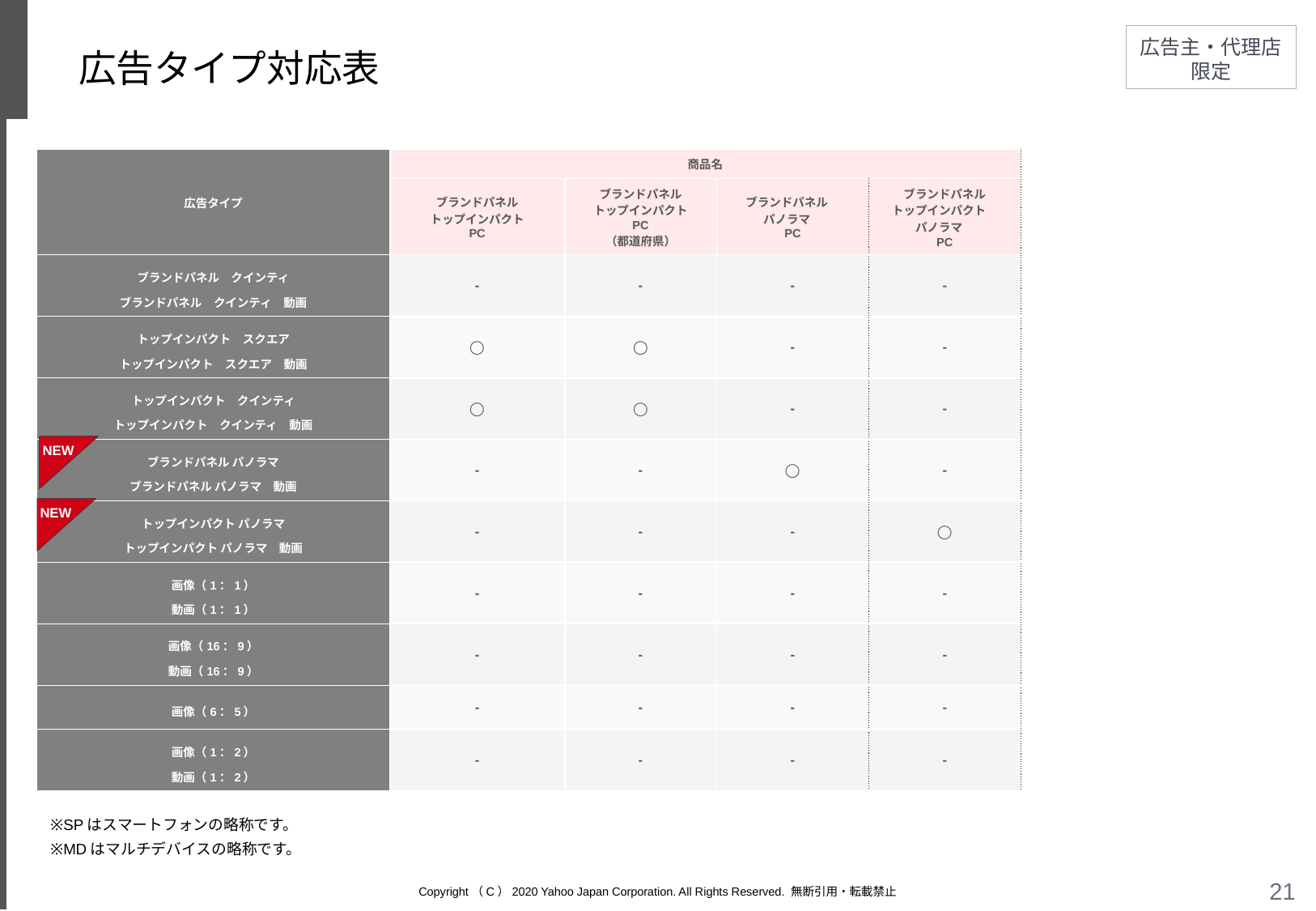

# 広告タイプ対応表
| 広告タイプ | 商品名 |  |  |  |
| --- | --- | --- | --- | --- |
|  | ブランドパネル トップインパクト PC | ブランドパネル トップインパクト PC （都道府県） | ブランドパネル　 パノラマ　 PC | ブランドパネル トップインパクト　 パノラマ　 PC |
| ブランドパネル　クインティ ブランドパネル　クインティ　動画 | - | - | - | - |
| トップインパクト　スクエア トップインパクト　スクエア　動画 | ◯ | ◯ | - | - |
| トップインパクト　クインティ トップインパクト　クインティ　動画 | ◯ | ◯ | - | - |
| ブランドパネル パノラマ ブランドパネル パノラマ　動画 | - | - | ◯ | - |
| トップインパクト パノラマ トップインパクト パノラマ　動画 | - | - | - | ◯ |
| 画像（1：1） 動画（1：1） | - | - | - | - |
| 画像（16：9） 動画（16：9） | - | - | - | - |
| 画像（6：5） | - | - | - | - |
| 画像（1：2） 動画（1：2） | - | - | - | - |
NEW

NEW

※SPはスマートフォンの略称です。
※MDはマルチデバイスの略称です。
Copyright（C）2020 Yahoo Japan Corporation. All Rights Reserved. 無断引用・転載禁止